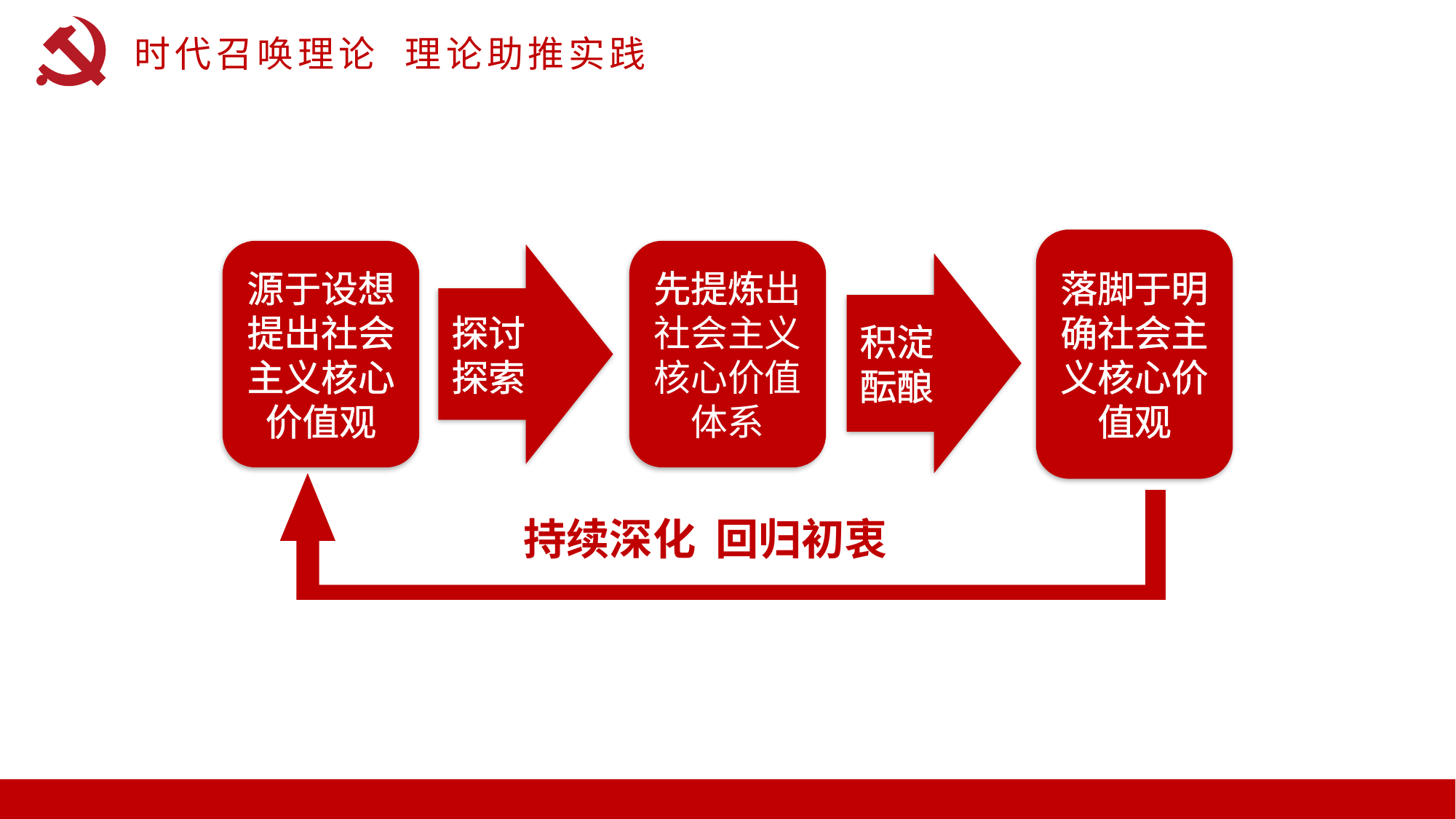

时代召唤理论  理论助推实践

落脚于明确社会主义核心价值观
源于设想提出社会主义核心价值观
先提炼出社会主义核心价值体系
探讨
探索
积淀
酝酿

持续深化  回归初衷